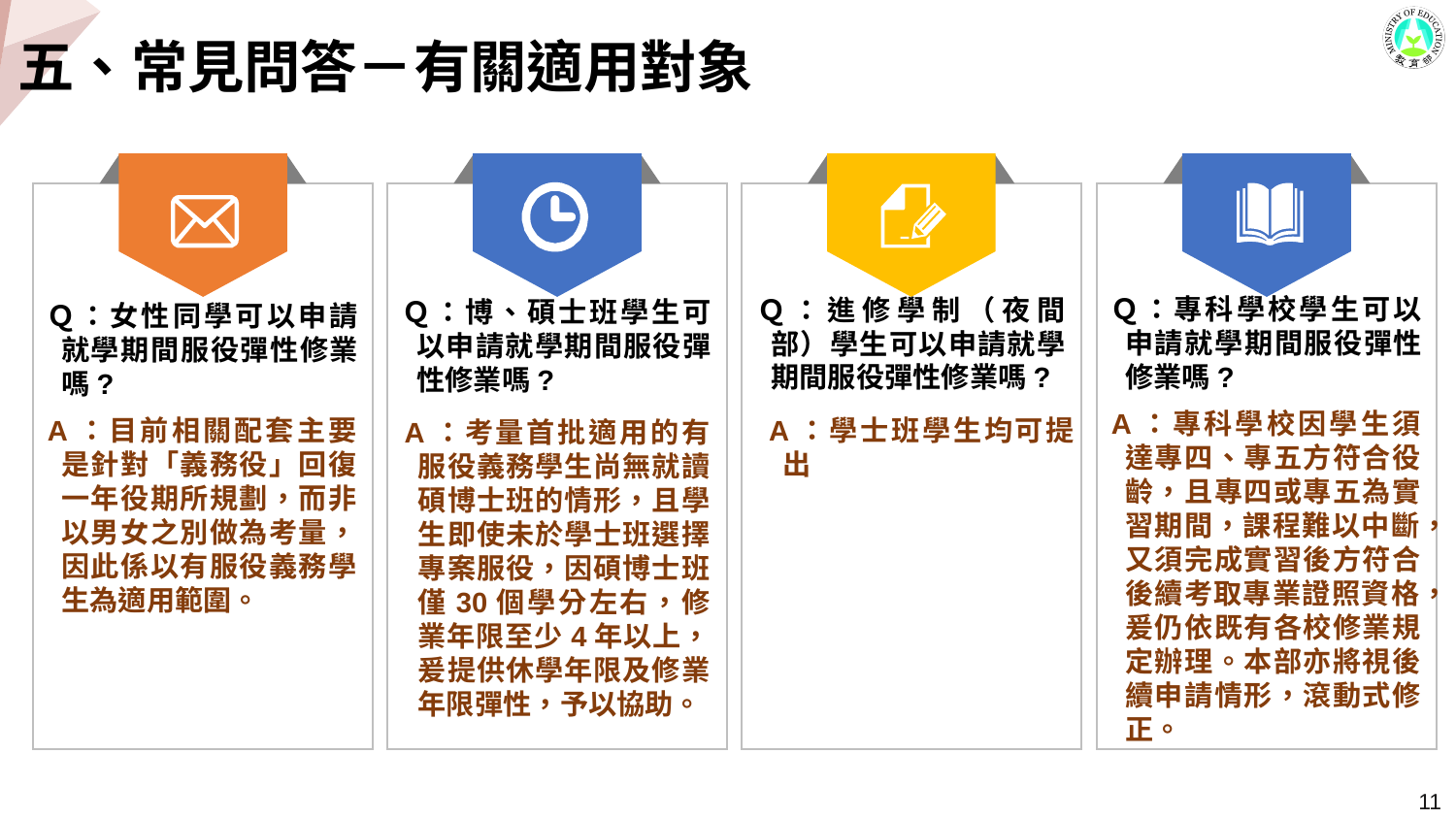

# 五、常見問答－有關適用對象

Ｑ：女性同學可以申請就學期間服役彈性修業嗎?
A：目前相關配套主要是針對「義務役」回復一年役期所規劃，而非以男女之別做為考量，因此係以有服役義務學生為適用範圍。
Ｑ：專科學校學生可以申請就學期間服役彈性修業嗎?
Ｑ：進修學制（夜間部）學生可以申請就學期間服役彈性修業嗎?
Ｑ：博、碩士班學生可以申請就學期間服役彈性修業嗎?

A：專科學校因學生須達專四、專五方符合役齡，且專四或專五為實習期間，課程難以中斷，又須完成實習後方符合後續考取專業證照資格，爰仍依既有各校修業規定辦理。本部亦將視後續申請情形，滾動式修正。
A：學士班學生均可提出
A：考量首批適用的有服役義務學生尚無就讀碩博士班的情形，且學生即使未於學士班選擇專案服役，因碩博士班僅30個學分左右，修業年限至少4年以上，爰提供休學年限及修業年限彈性，予以協助。